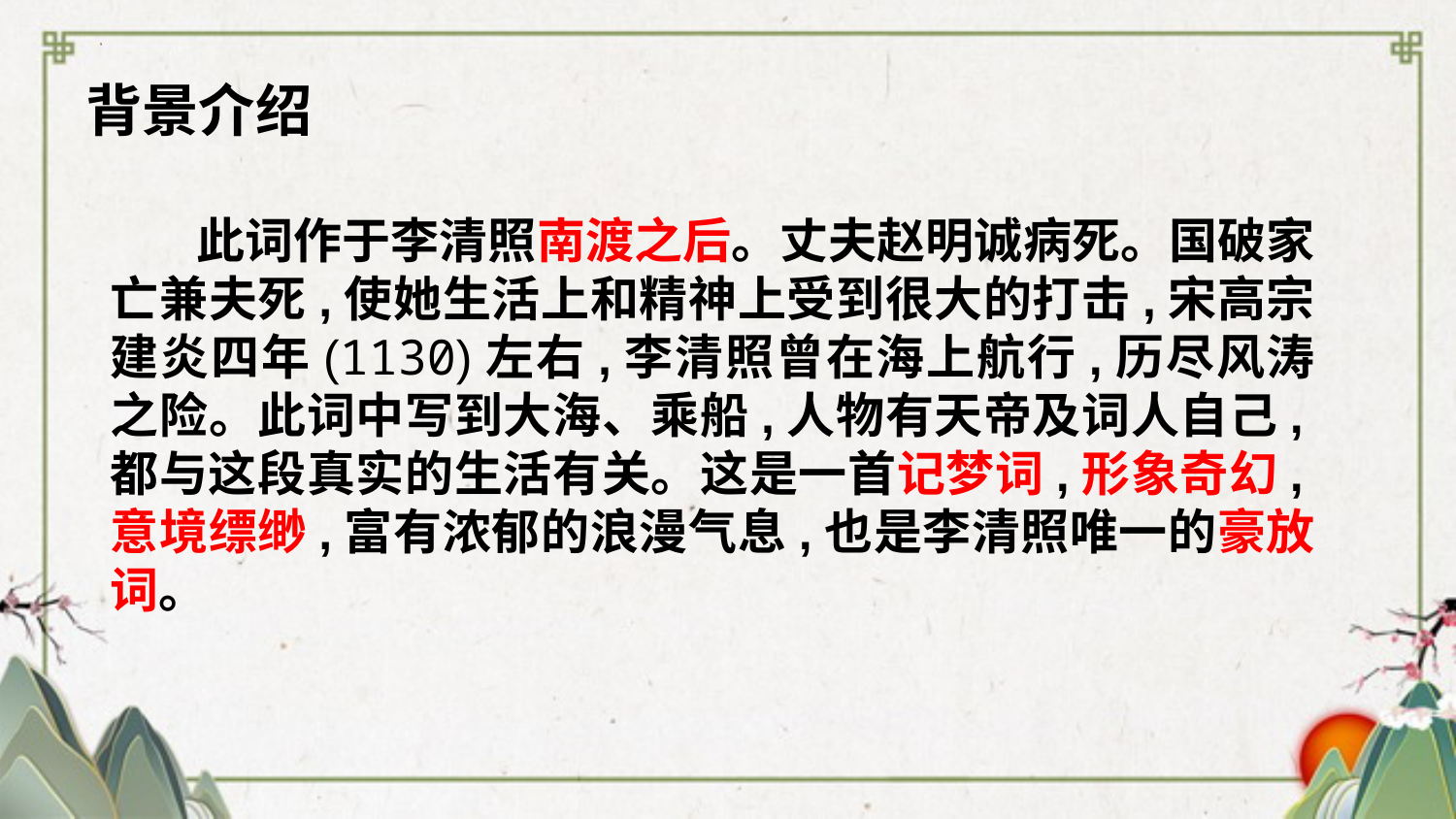

背景介绍
此词作于李清照南渡之后。丈夫赵明诚病死。国破家亡兼夫死,使她生活上和精神上受到很大的打击,宋高宗建炎四年(1130)左右,李清照曾在海上航行,历尽风涛之险。此词中写到大海、乘船,人物有天帝及词人自己,都与这段真实的生活有关。这是一首记梦词,形象奇幻,意境缥缈,富有浓郁的浪漫气息,也是李清照唯一的豪放词。